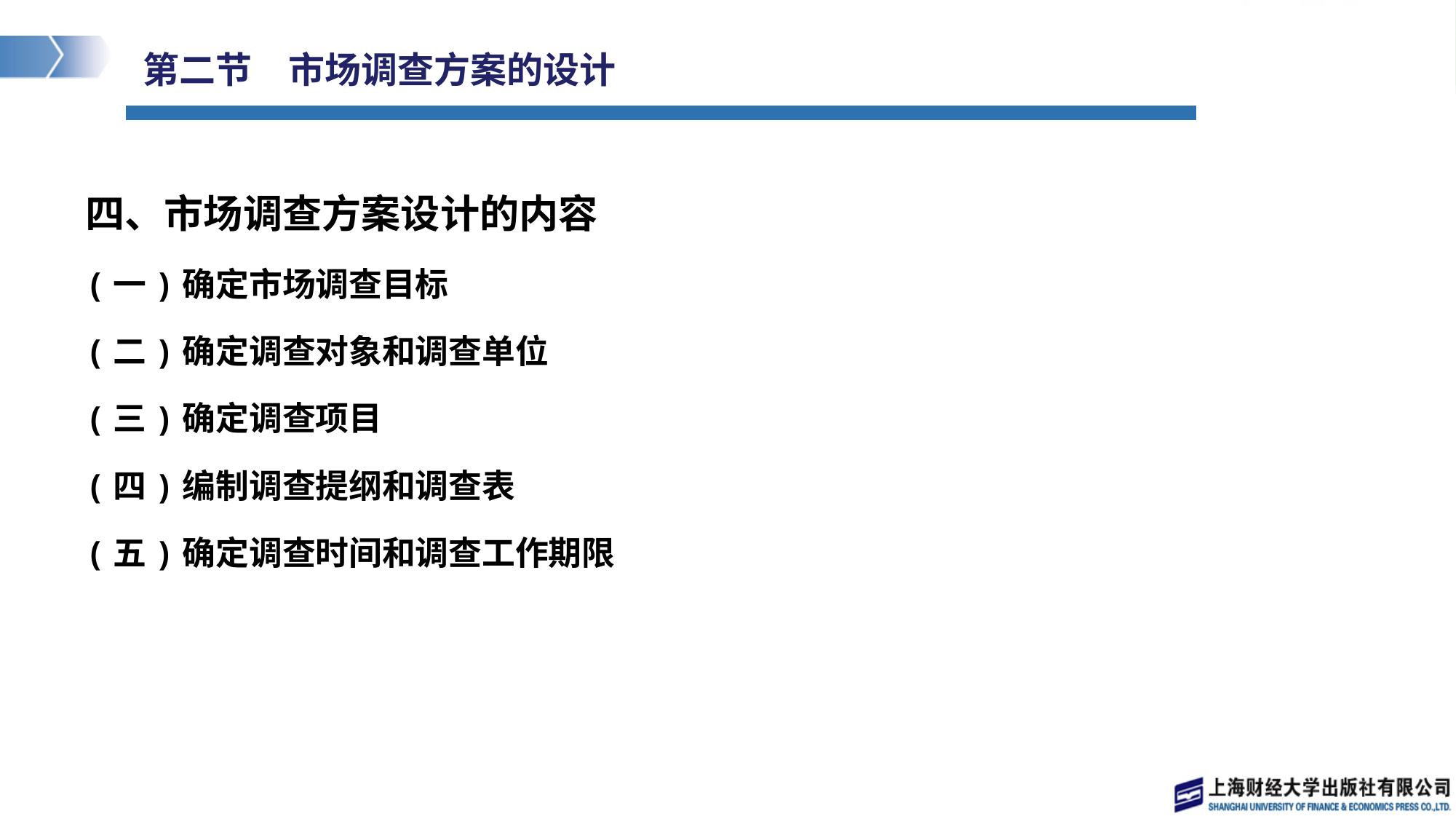

# 第二节　市场调查方案的设计
四、市场调查方案设计的内容
(一)确定市场调查目标
(二)确定调查对象和调查单位
(三)确定调查项目
(四)编制调查提纲和调查表
(五)确定调查时间和调查工作期限